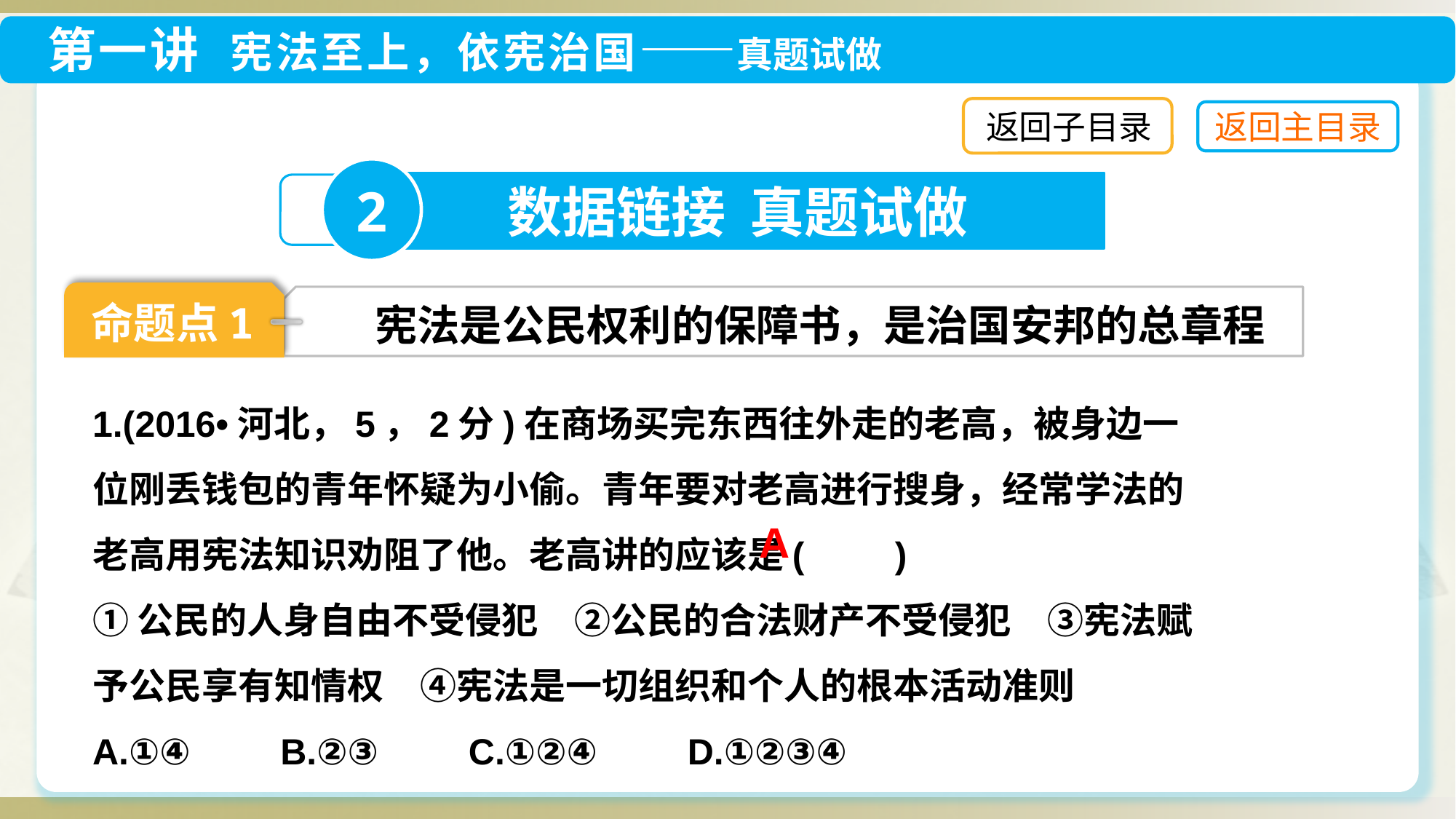

返回子目录

2
数据链接  真题试做

命题点1
宪法是公民权利的保障书，是治国安邦的总章程

1.(2016•河北，5，2分)在商场买完东西往外走的老高，被身边一位刚丢钱包的青年怀疑为小偷。青年要对老高进行搜身，经常学法的老高用宪法知识劝阻了他。老高讲的应该是(　　)
①公民的人身自由不受侵犯　②公民的合法财产不受侵犯　③宪法赋予公民享有知情权　④宪法是一切组织和个人的根本活动准则
A.①④　　B.②③　　C.①②④　　D.①②③④
A